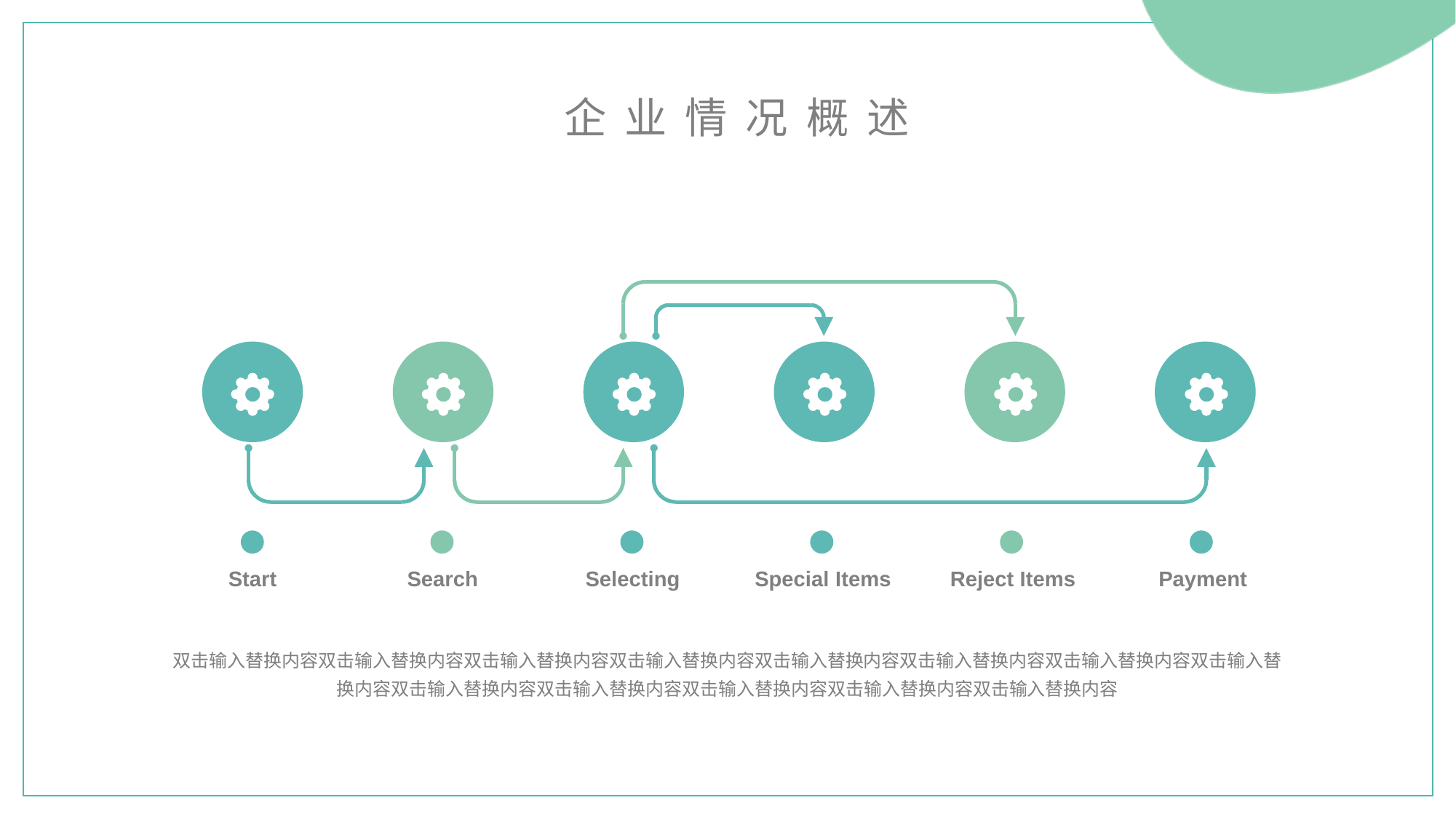

企业情况概述

Payment

Search

Selecting

Reject Items

Special Items

Start
双击输入替换内容双击输入替换内容双击输入替换内容双击输入替换内容双击输入替换内容双击输入替换内容双击输入替换内容双击输入替换内容双击输入替换内容双击输入替换内容双击输入替换内容双击输入替换内容双击输入替换内容